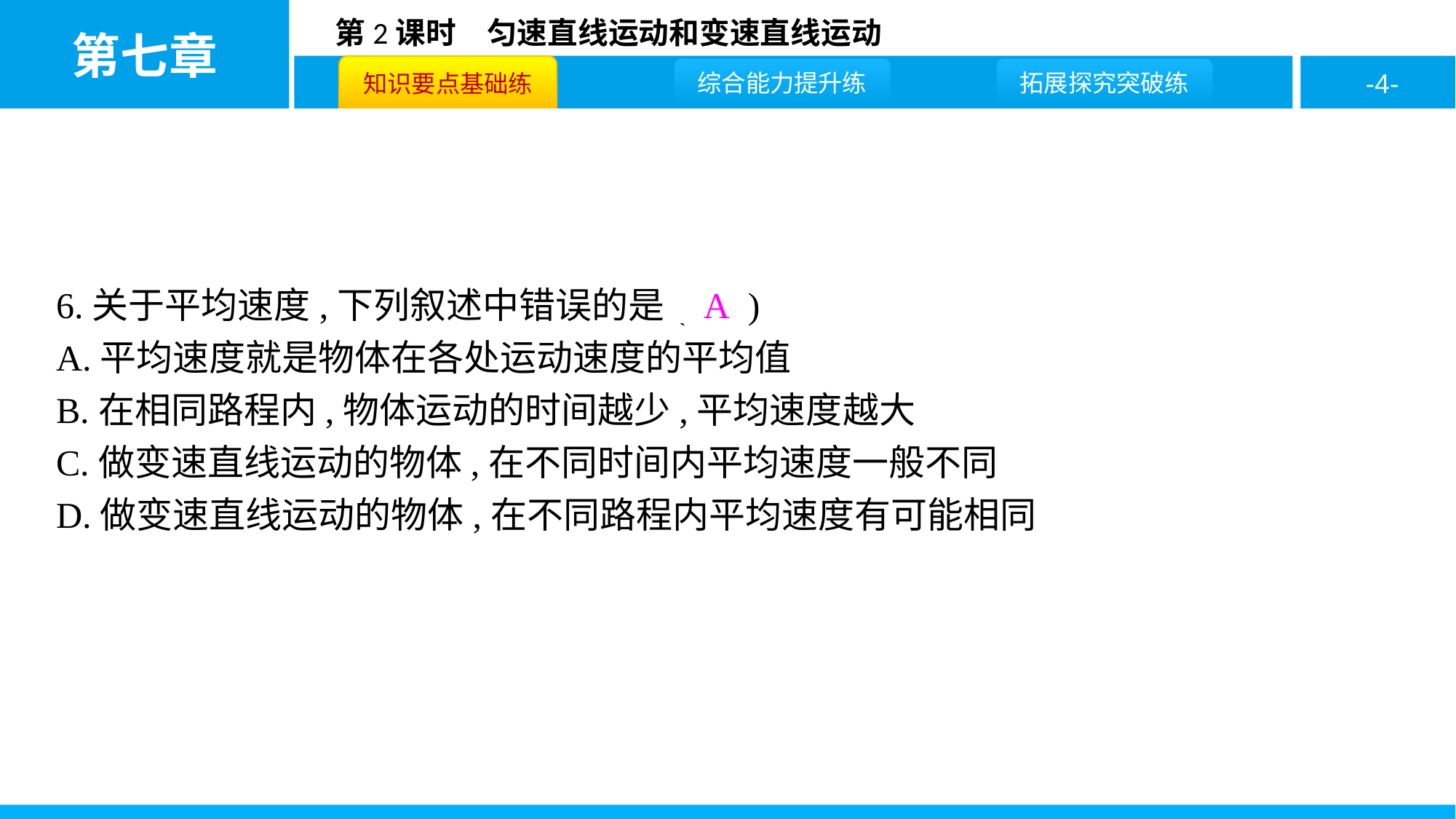

6.关于平均速度,下列叙述中错误的是(  A  )
A.平均速度就是物体在各处运动速度的平均值
B.在相同路程内,物体运动的时间越少,平均速度越大
C.做变速直线运动的物体,在不同时间内平均速度一般不同
D.做变速直线运动的物体,在不同路程内平均速度有可能相同